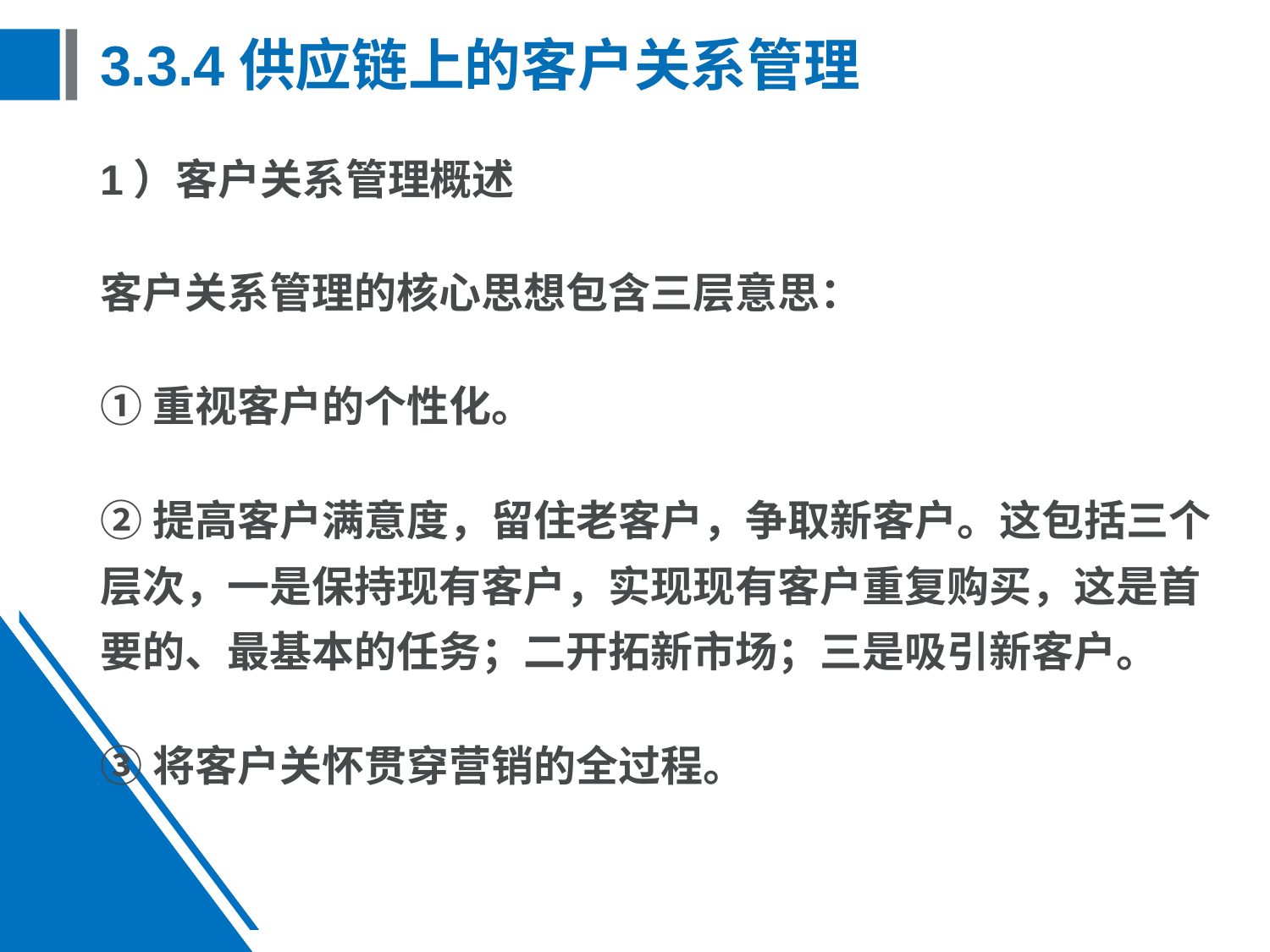

# 3.3.4供应链上的客户关系管理
1）客户关系管理概述
客户关系管理的核心思想包含三层意思：
①重视客户的个性化。
②提高客户满意度，留住老客户，争取新客户。这包括三个层次，一是保持现有客户，实现现有客户重复购买，这是首要的、最基本的任务；二开拓新市场；三是吸引新客户。
③将客户关怀贯穿营销的全过程。